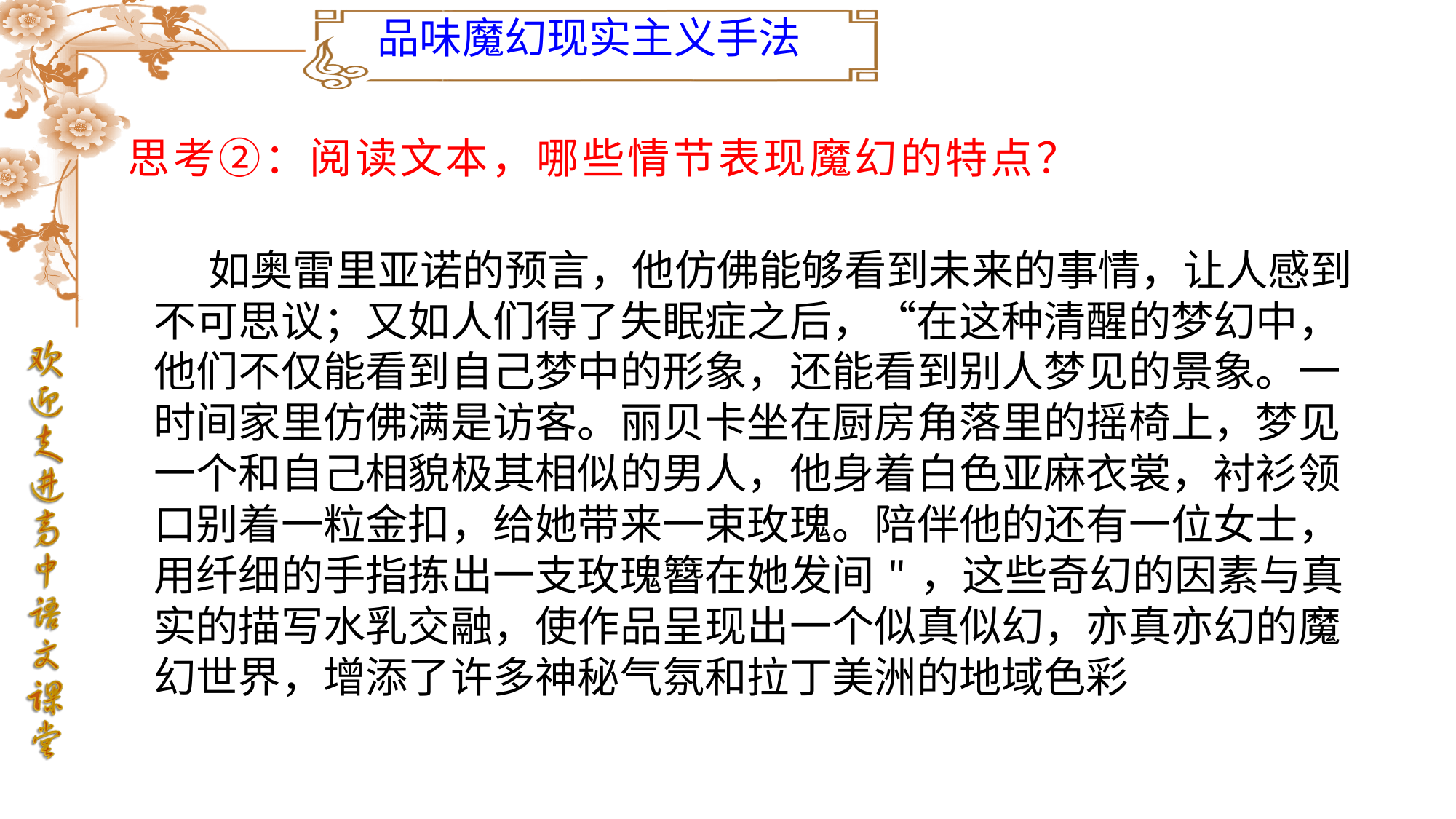

品味魔幻现实主义手法
思考②：阅读文本，哪些情节表现魔幻的特点？
如奥雷里亚诺的预言，他仿佛能够看到未来的事情，让人感到不可思议；又如人们得了失眠症之后，“在这种清醒的梦幻中，他们不仅能看到自己梦中的形象，还能看到别人梦见的景象。一时间家里仿佛满是访客。丽贝卡坐在厨房角落里的摇椅上，梦见一个和自己相貌极其相似的男人，他身着白色亚麻衣裳，衬衫领口别着一粒金扣，给她带来一束玫瑰。陪伴他的还有一位女士，用纤细的手指拣出一支玫瑰簪在她发间"，这些奇幻的因素与真实的描写水乳交融，使作品呈现出一个似真似幻，亦真亦幻的魔幻世界，增添了许多神秘气氛和拉丁美洲的地域色彩